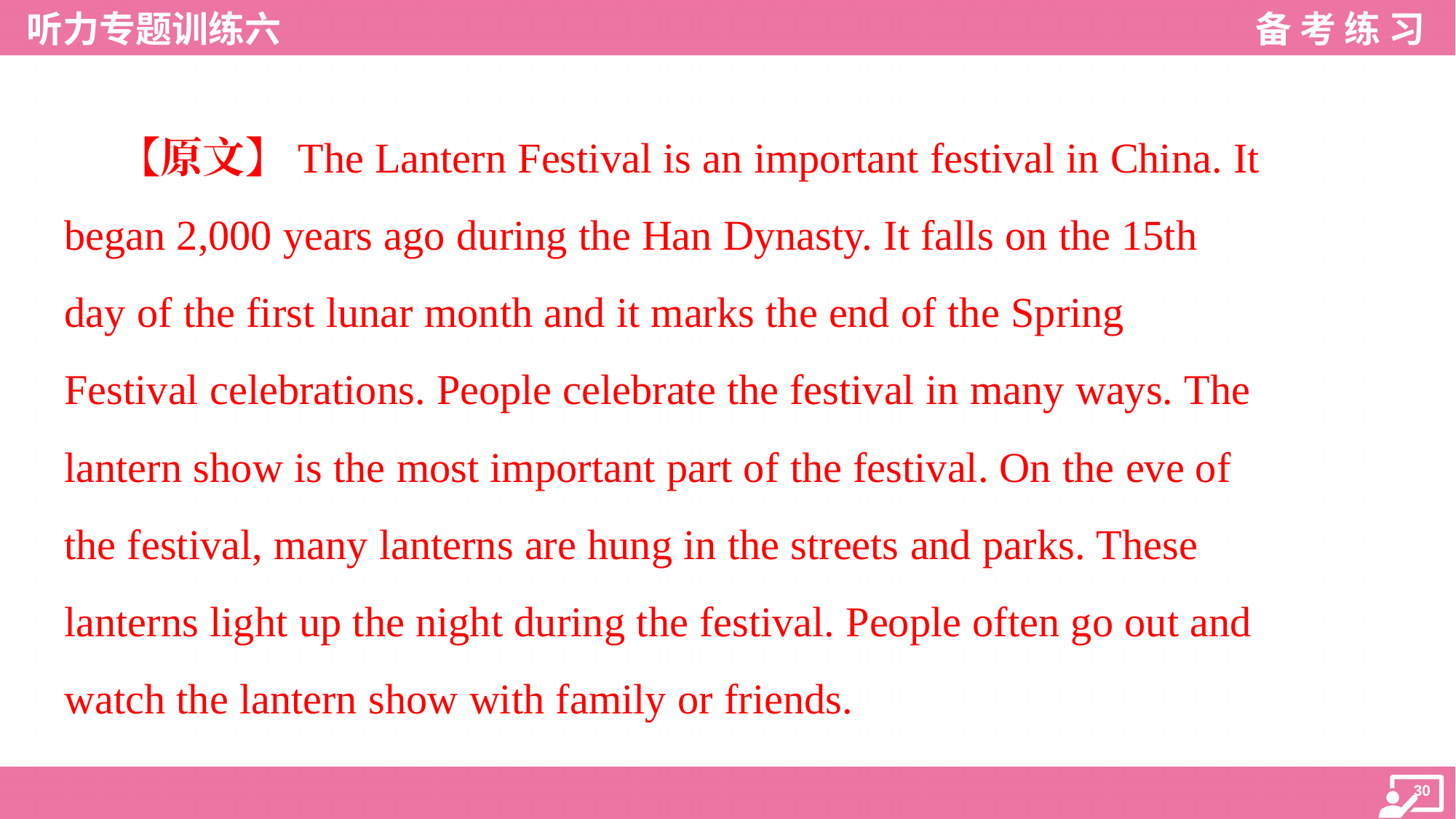

【原文】The Lantern Festival is an important festival in China. It
began 2,000 years ago during the Han Dynasty. It falls on the 15th
day of the first lunar month and it marks the end of the Spring
Festival celebrations. People celebrate the festival in many ways. The
lantern show is the most important part of the festival. On the eve of
the festival, many lanterns are hung in the streets and parks. These
lanterns light up the night during the festival. People often go out and
watch the lantern show with family or friends.